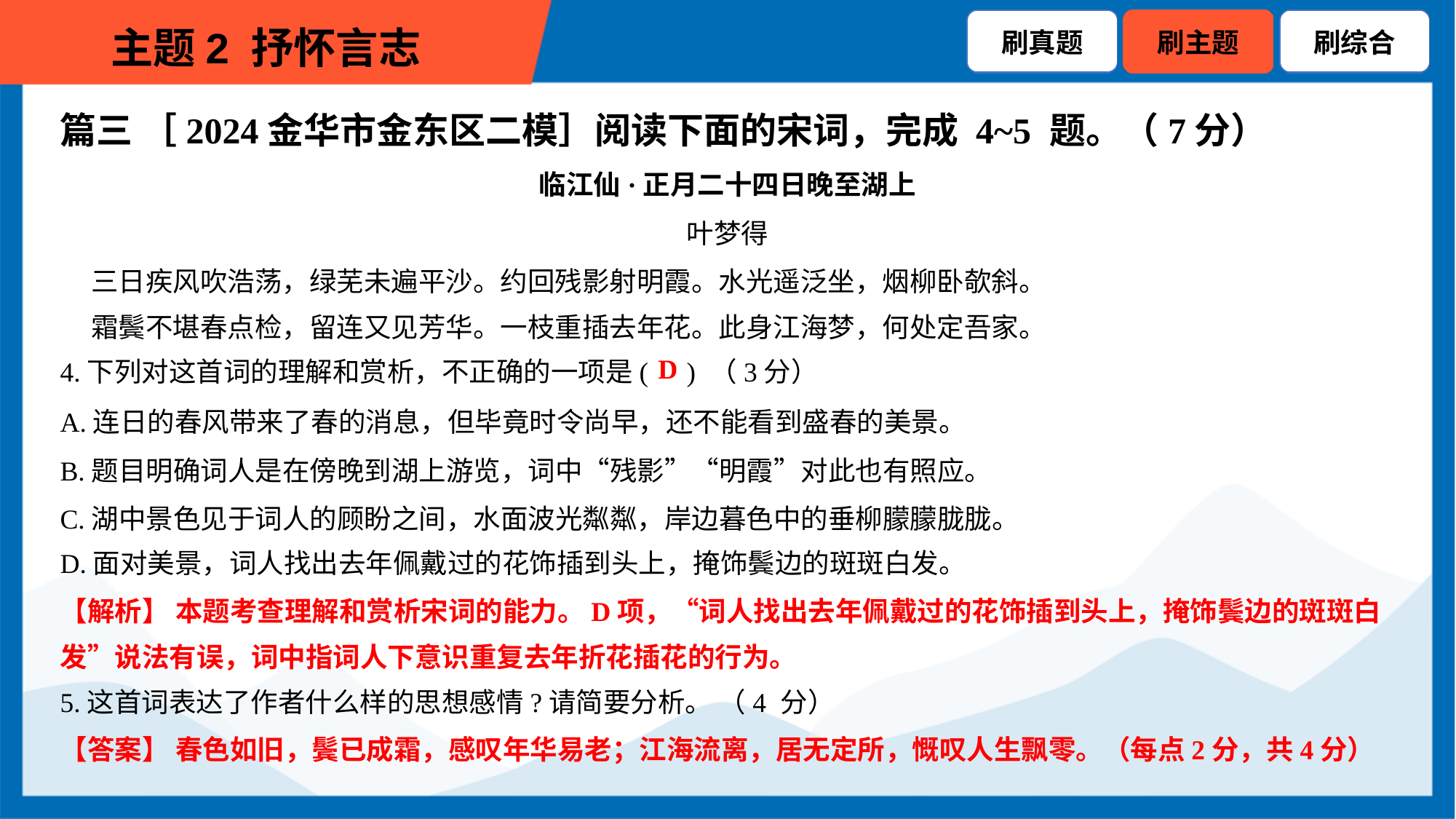

篇三 ［2024金华市金东区二模］阅读下面的宋词，完成 4~5 题。（7分）
临江仙·正月二十四日晚至湖上
叶梦得
    三日疾风吹浩荡，绿芜未遍平沙。约回残影射明霞。水光遥泛坐，烟柳卧欹斜。
    霜鬓不堪春点检，留连又见芳华。一枝重插去年花。此身江海梦，何处定吾家。
D
4.下列对这首词的理解和赏析，不正确的一项是(     ) （3分）
A.连日的春风带来了春的消息，但毕竟时令尚早，还不能看到盛春的美景。
B.题目明确词人是在傍晚到湖上游览，词中“残影”“明霞”对此也有照应。
C.湖中景色见于词人的顾盼之间，水面波光粼粼，岸边暮色中的垂柳朦朦胧胧。
D.面对美景，词人找出去年佩戴过的花饰插到头上，掩饰鬓边的斑斑白发。
【解析】 本题考查理解和赏析宋词的能力。D项，“词人找出去年佩戴过的花饰插到头上，掩饰鬓边的斑斑白
发”说法有误，词中指词人下意识重复去年折花插花的行为。
5.这首词表达了作者什么样的思想感情?请简要分析。 （4 分）
【答案】 春色如旧，鬓已成霜，感叹年华易老；江海流离，居无定所，慨叹人生飘零。（每点2分，共4分）